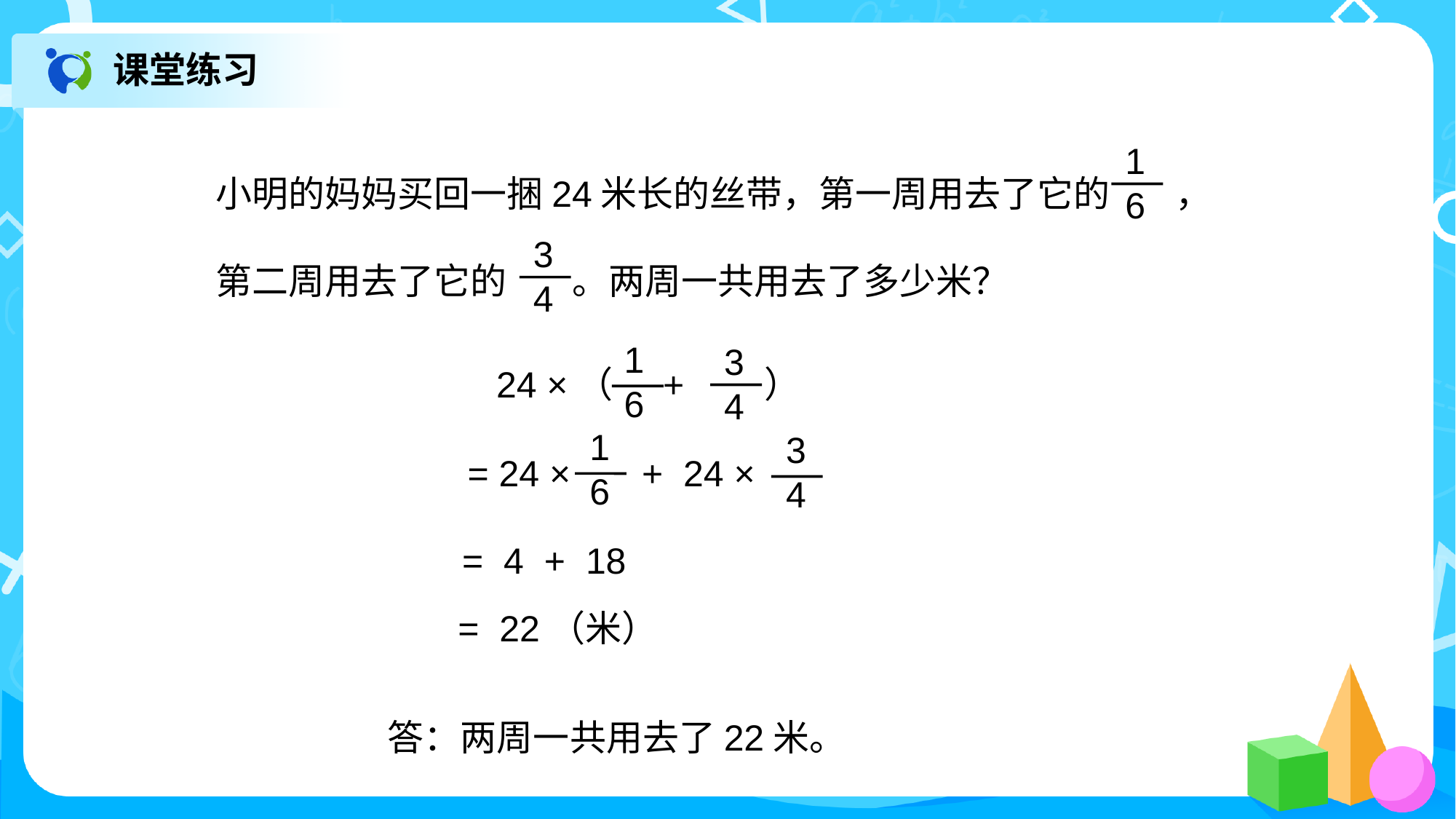

课堂练习
小明的妈妈买回一捆24米长的丝带，第一周用去了它的        ，
第二周用去了它的        。两周一共用去了多少米？
 1
 6

 3
 4

1
6

24 ×（     +       ）
3
4

 1
 6

 3
 4

= 24 ×       +  24 ×
=  4  +  18
=  22（米）
答：两周一共用去了22米。